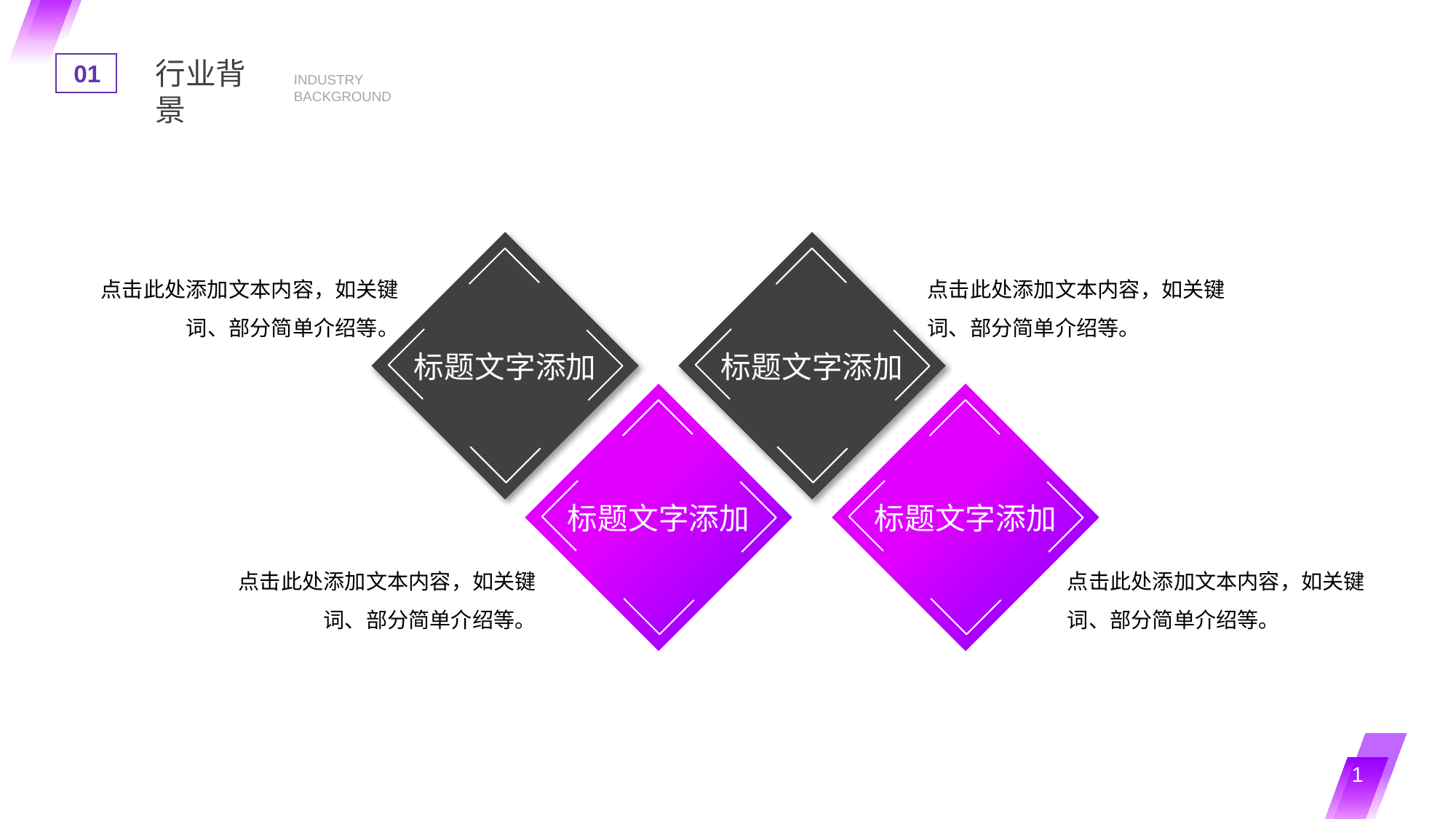

行业背景
01

INDUSTRY BACKGROUND

点击此处添加文本内容，如关键词、部分简单介绍等。

标题文字添加

点击此处添加文本内容，如关键词、部分简单介绍等。

标题文字添加

标题文字添加
点击此处添加文本内容，如关键词、部分简单介绍等。

标题文字添加
点击此处添加文本内容，如关键词、部分简单介绍等。

1